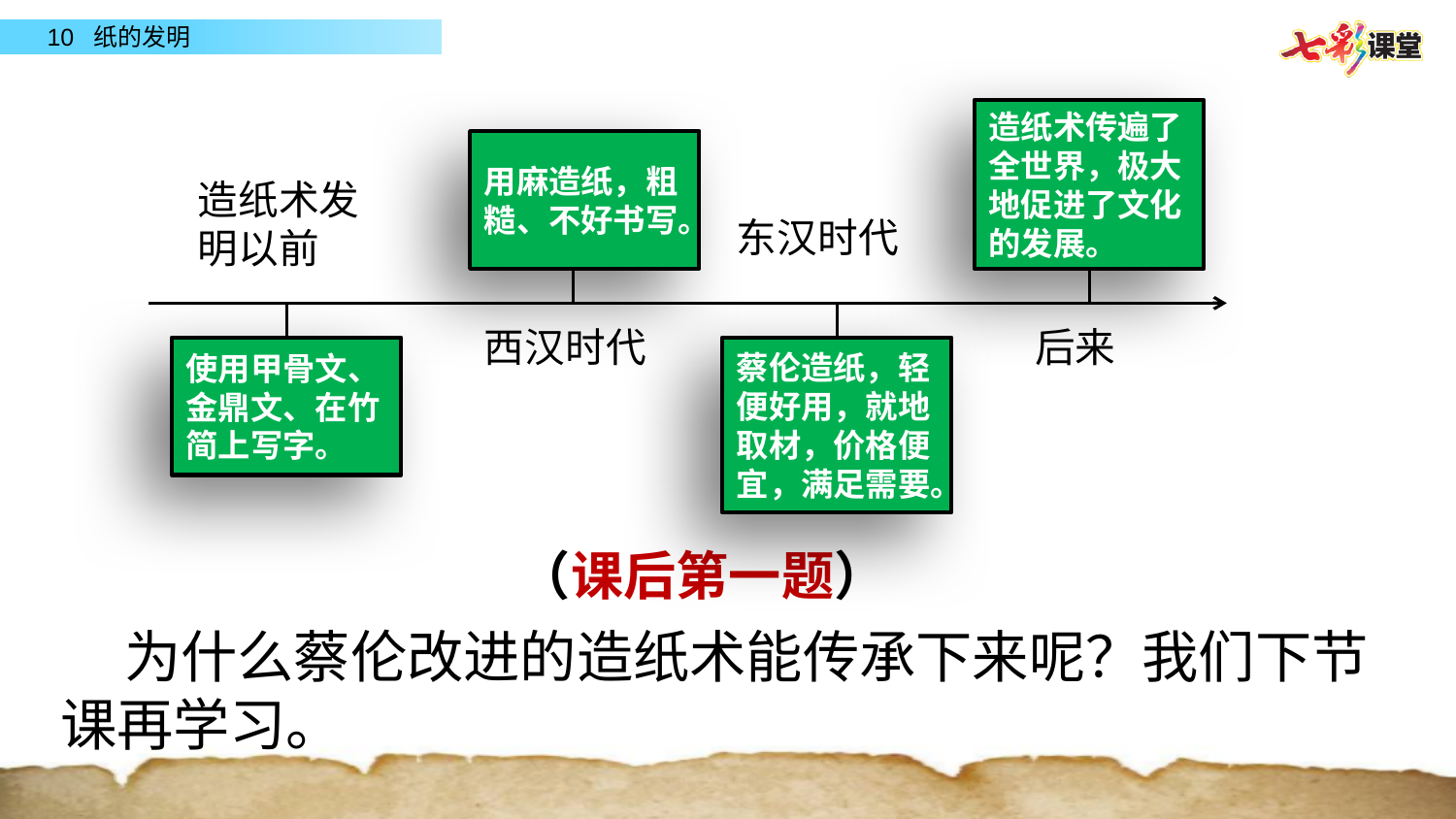

造纸术传遍了全世界，极大地促进了文化的发展。
用麻造纸，粗糙、不好书写。
造纸术发
明以前
东汉时代
西汉时代
后来
蔡伦造纸，轻便好用，就地取材，价格便宜，满足需要。
使用甲骨文、金鼎文、在竹简上写字。
（课后第一题）
    为什么蔡伦改进的造纸术能传承下来呢？我们下节课再学习。